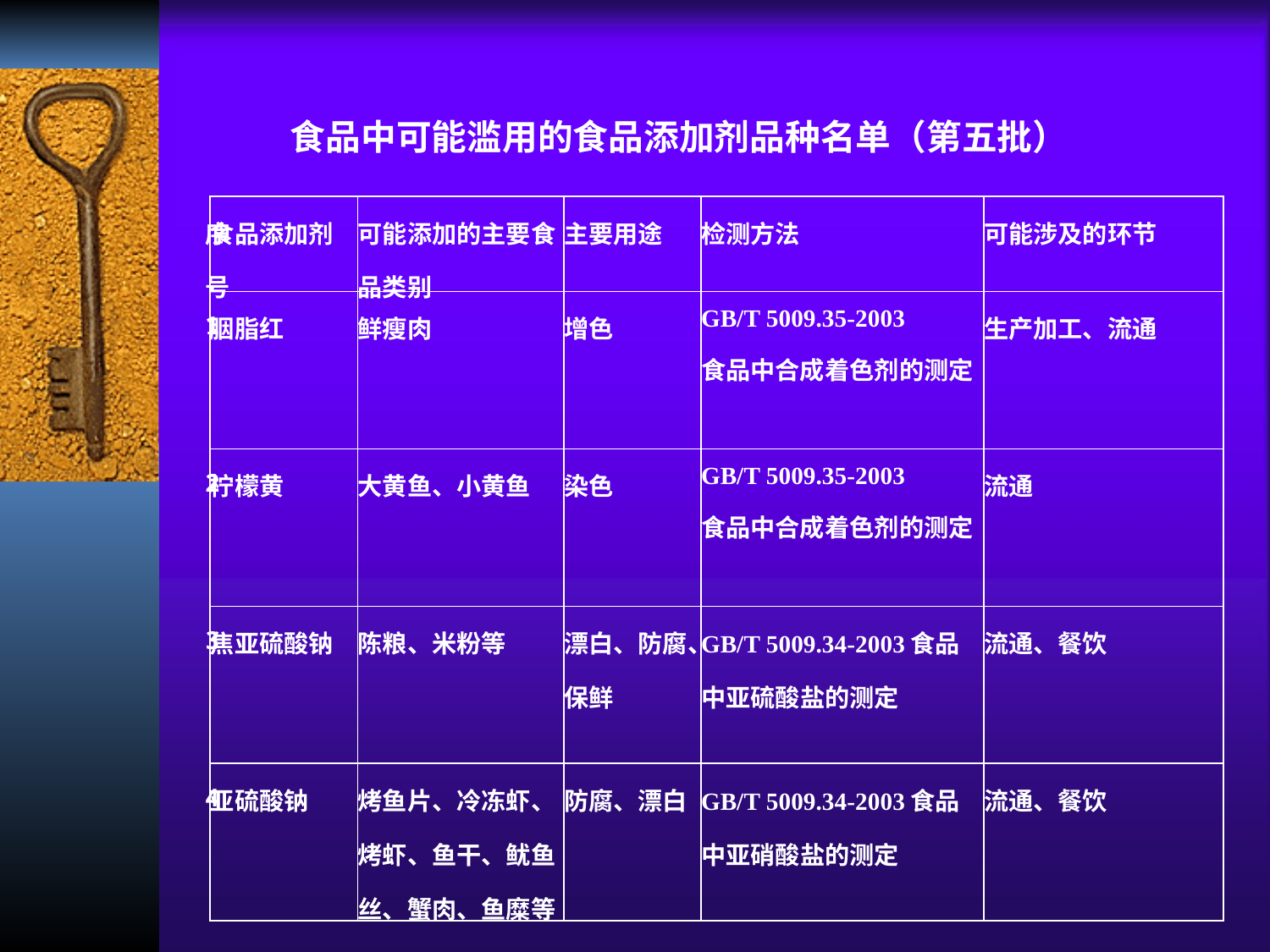

食品中可能滥用的食品添加剂品种名单（第五批）

| 序号 | 食品添加剂 | 可能添加的主要食品类别 | 主要用途 | 检测方法 | 可能涉及的环节 |
| --- | --- | --- | --- | --- | --- |
| 1 | 胭脂红 | 鲜瘦肉 | 增色 | GB/T 5009.35-2003 食品中合成着色剂的测定 | 生产加工、流通 |
| 2 | 柠檬黄 | 大黄鱼、小黄鱼 | 染色 | GB/T 5009.35-2003 食品中合成着色剂的测定 | 流通 |
| 3 | 焦亚硫酸钠 | 陈粮、米粉等 | 漂白、防腐、保鲜 | GB/T 5009.34-2003食品中亚硫酸盐的测定 | 流通、餐饮 |
| 4 | 亚硫酸钠 | 烤鱼片、冷冻虾、烤虾、鱼干、鱿鱼丝、蟹肉、鱼糜等 | 防腐、漂白 | GB/T 5009.34-2003食品中亚硝酸盐的测定 | 流通、餐饮 |